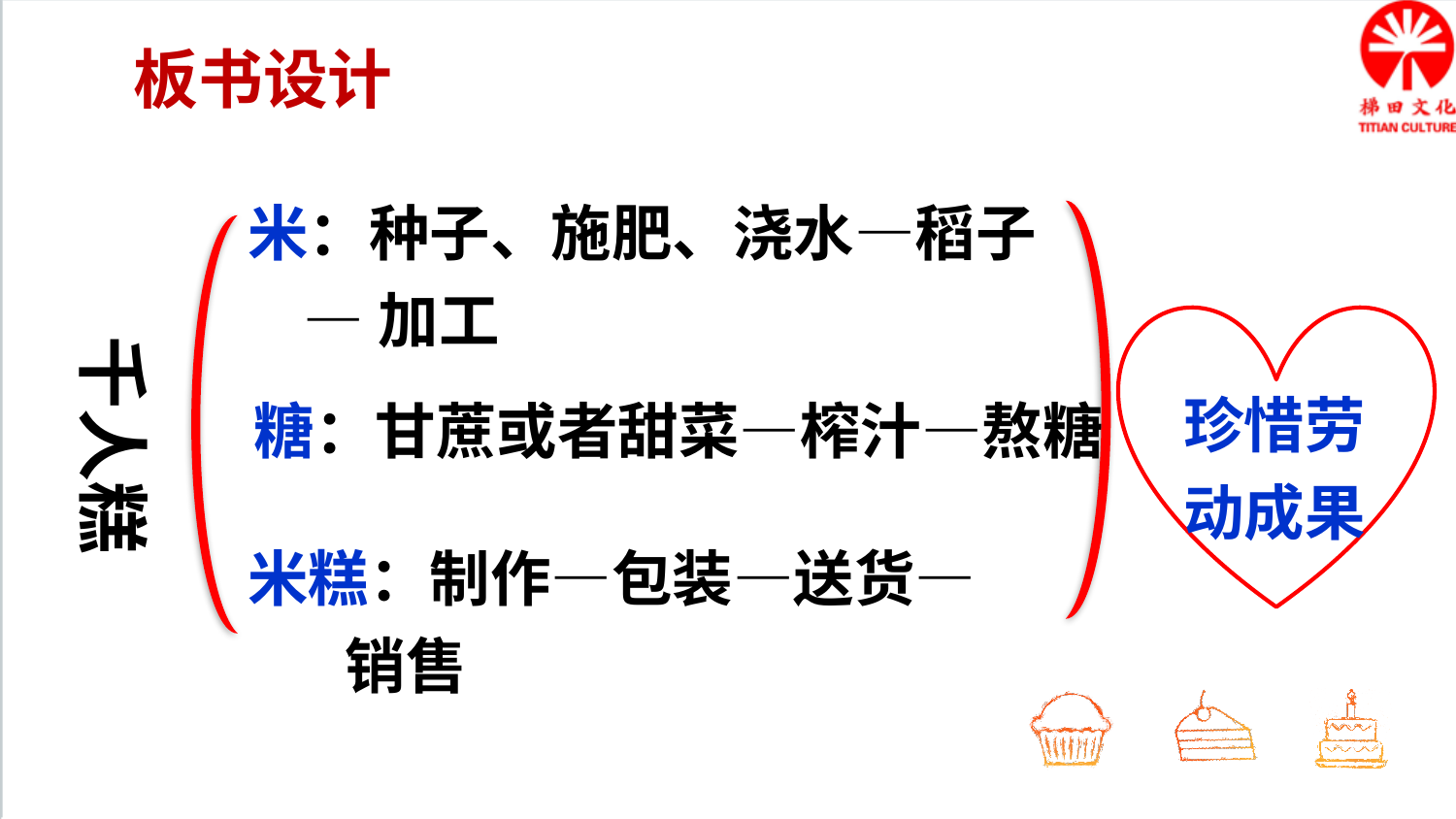

板书设计
米：种子、施肥、浇水—稻子
    —加工

珍惜劳动成果
千人糕
糖：甘蔗或者甜菜—榨汁—熬糖
米糕：制作—包装—送货—
      销售